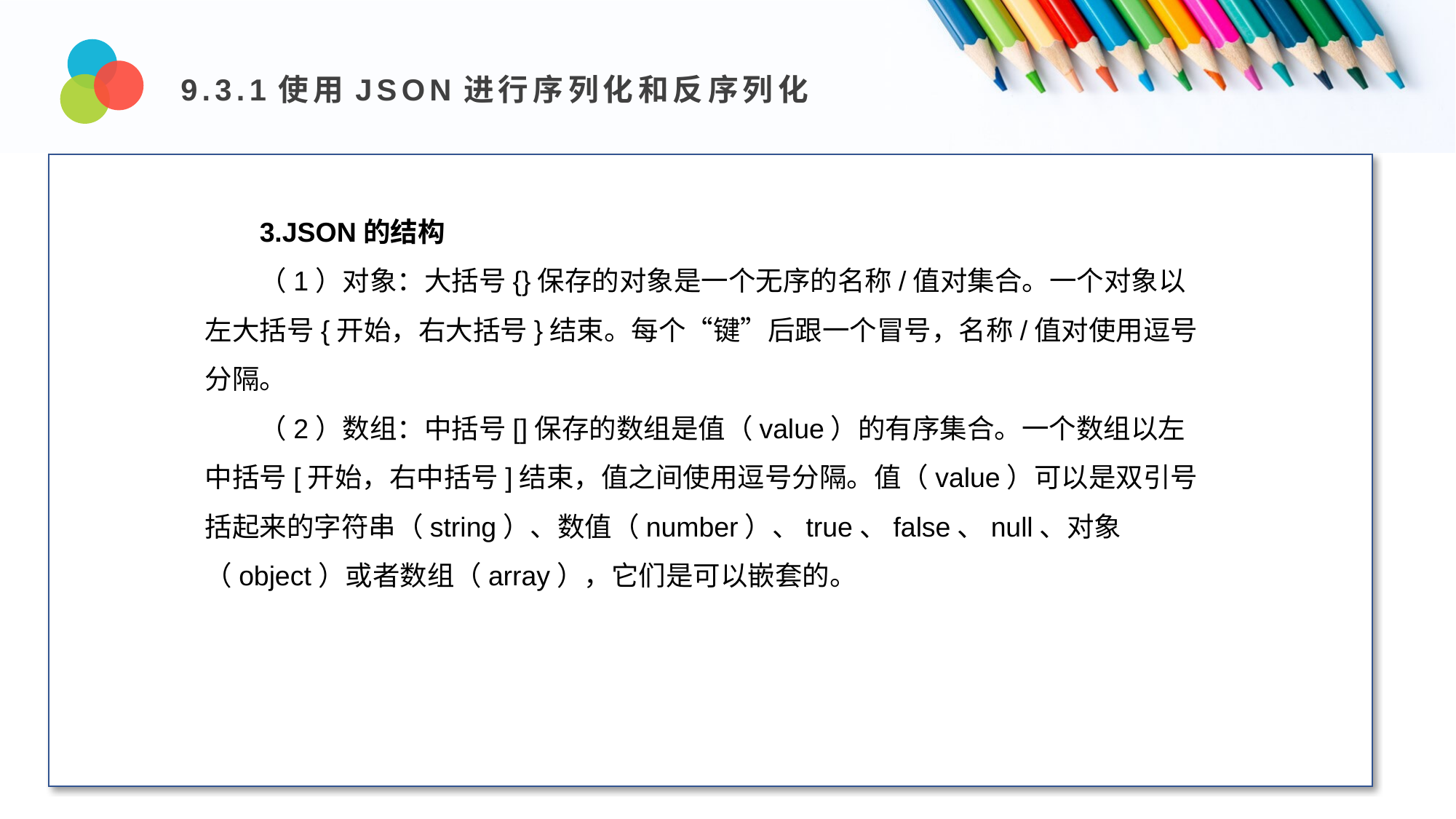

9.3.1使用JSON进行序列化和反序列化
Design and Production
3.JSON的结构
（1）对象：大括号{}保存的对象是一个无序的名称/值对集合。一个对象以左大括号{开始，右大括号}结束。每个“键”后跟一个冒号，名称/值对使用逗号分隔。
（2）数组：中括号[]保存的数组是值（value）的有序集合。一个数组以左中括号[开始，右中括号]结束，值之间使用逗号分隔。值（value）可以是双引号括起来的字符串（string）、数值（number）、true、false、null、对象（object）或者数组（array），它们是可以嵌套的。